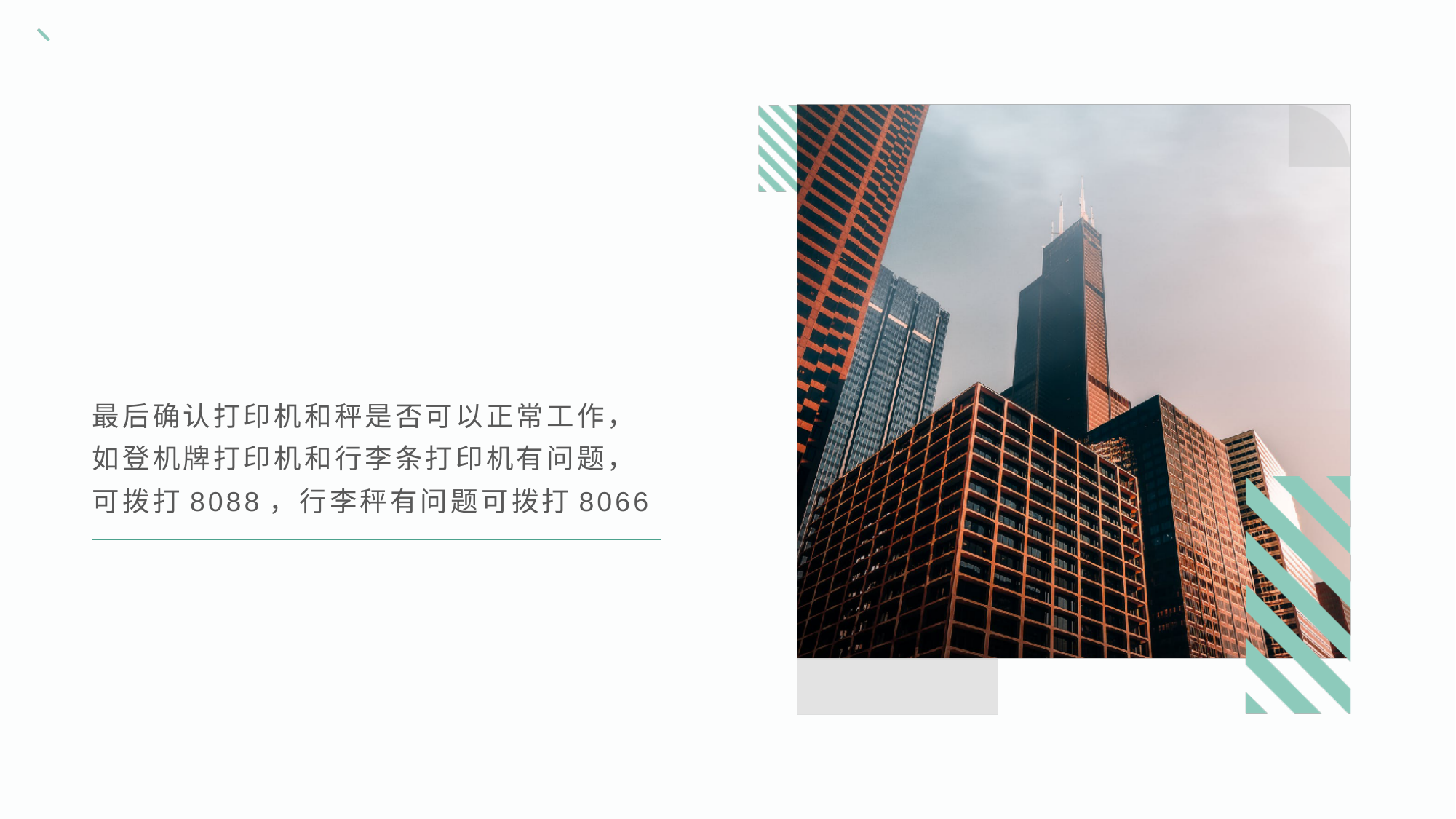

最后确认打印机和秤是否可以正常工作，如登机牌打印机和行李条打印机有问题，可拨打8088，行李秤有问题可拨打8066